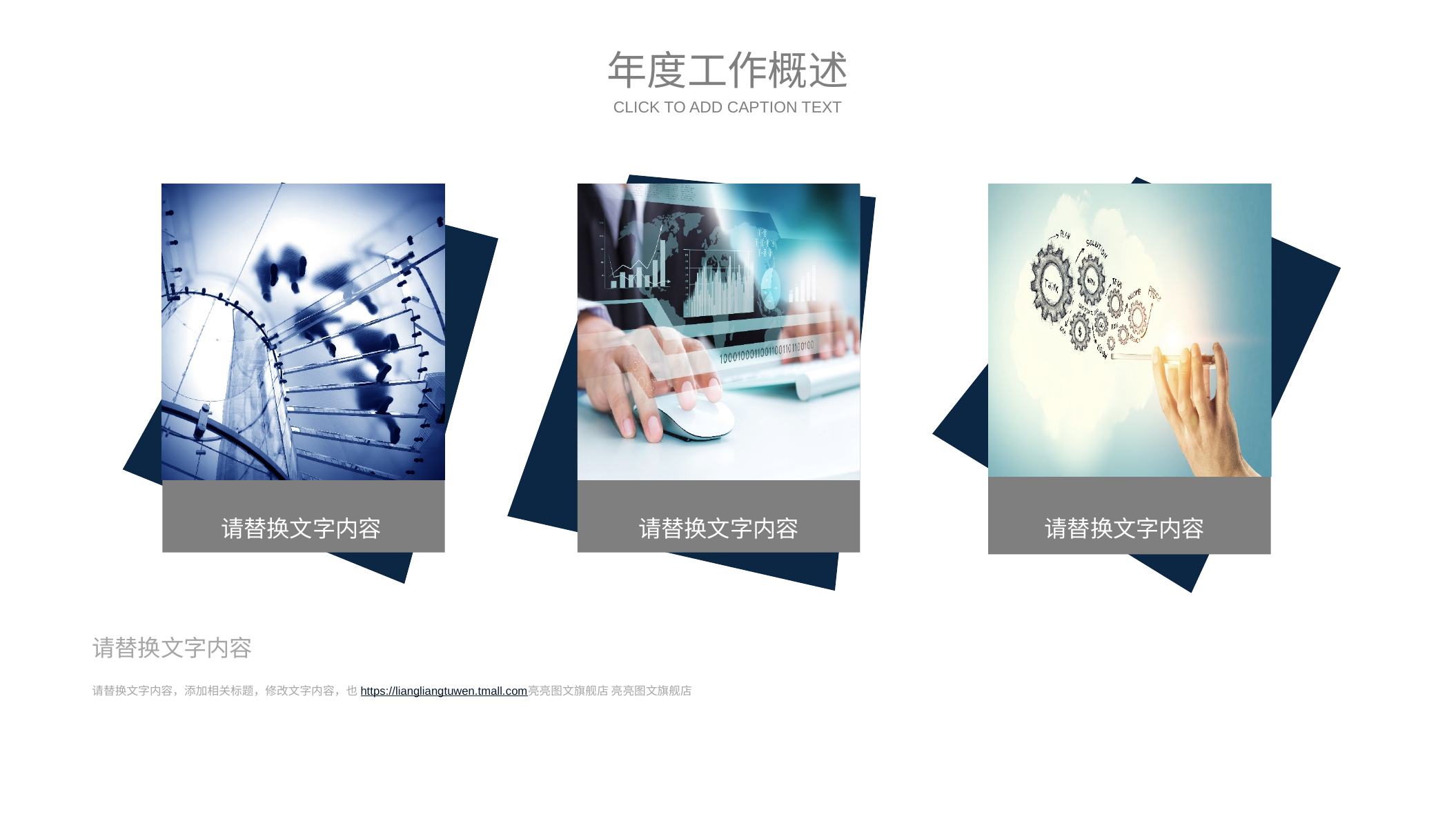

年度工作概述
CLICK TO ADD CAPTION TEXT

请替换文字内容
请替换文字内容
请替换文字内容
请替换文字内容
请替换文字内容，添加相关标题，修改文字内容，也https://liangliangtuwen.tmall.com亮亮图文旗舰店 亮亮图文旗舰店